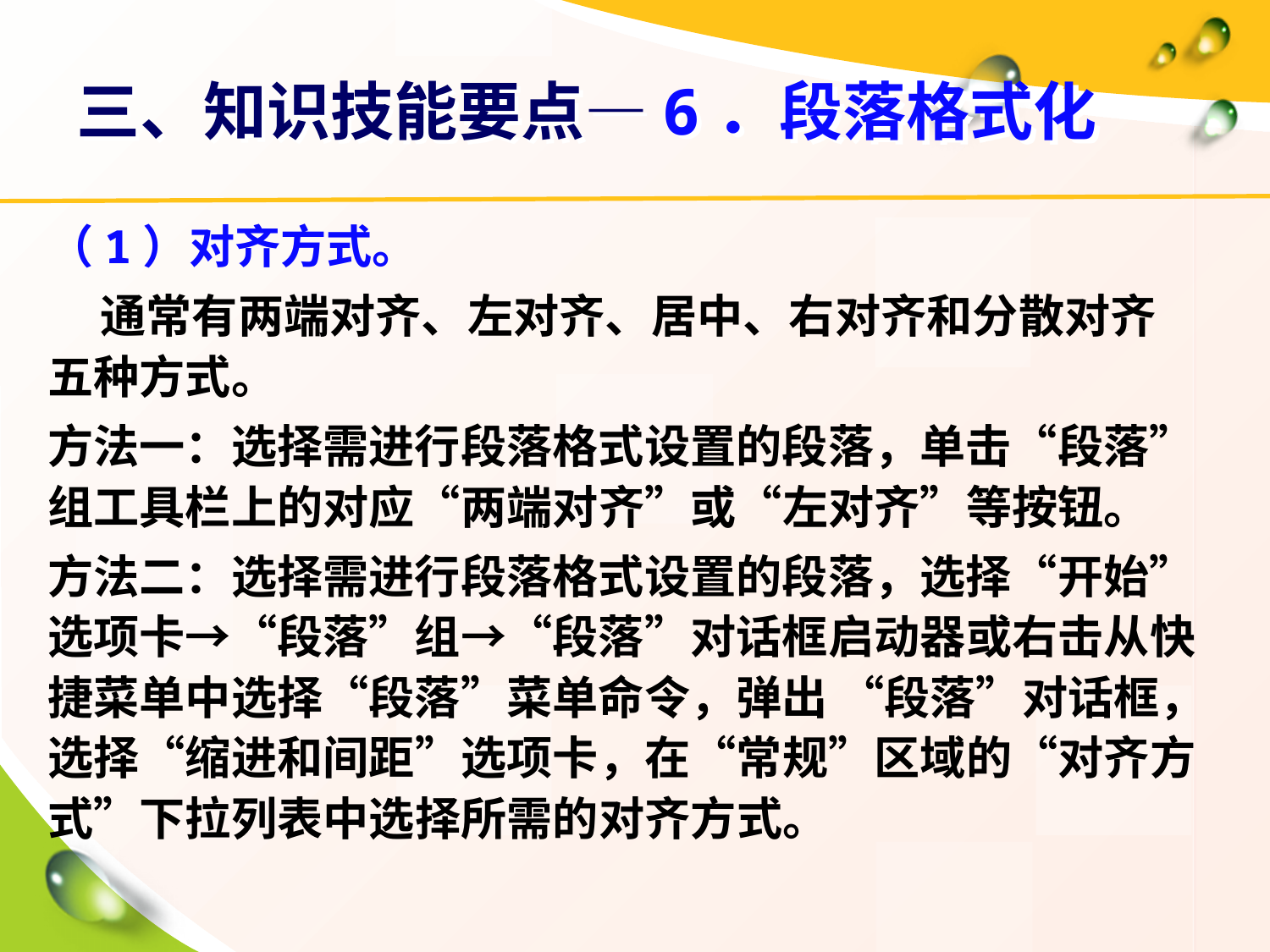

# 三、知识技能要点—6．段落格式化
（1）对齐方式。
    通常有两端对齐、左对齐、居中、右对齐和分散对齐五种方式。
方法一：选择需进行段落格式设置的段落，单击“段落”组工具栏上的对应“两端对齐”或“左对齐”等按钮。
方法二：选择需进行段落格式设置的段落，选择“开始”选项卡→“段落”组→“段落”对话框启动器或右击从快捷菜单中选择“段落”菜单命令，弹出 “段落”对话框，选择“缩进和间距”选项卡，在“常规”区域的“对齐方式”下拉列表中选择所需的对齐方式。